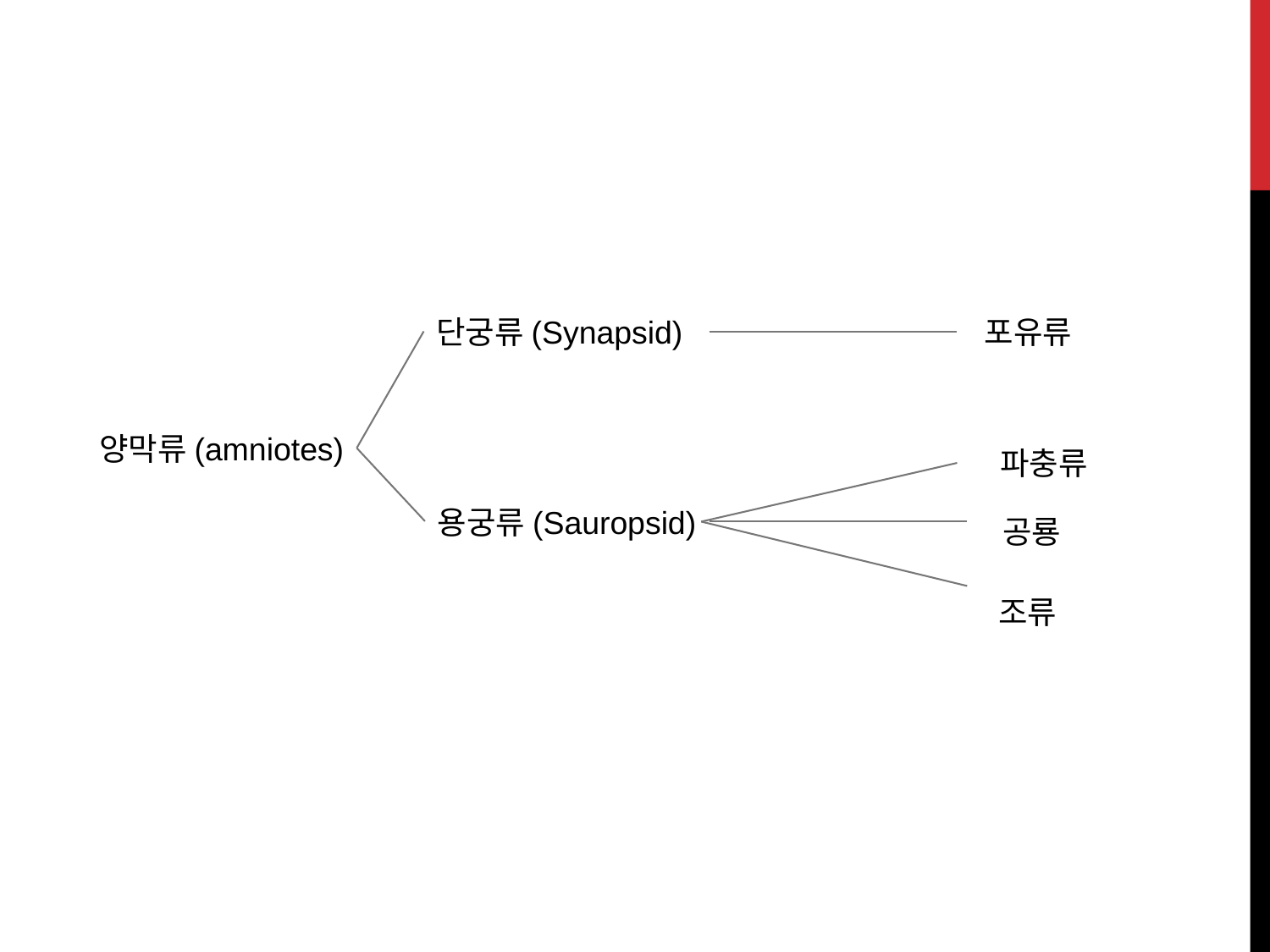

단궁류(Synapsid)
포유류
양막류(amniotes)
파충류
용궁류(Sauropsid)
공룡
조류